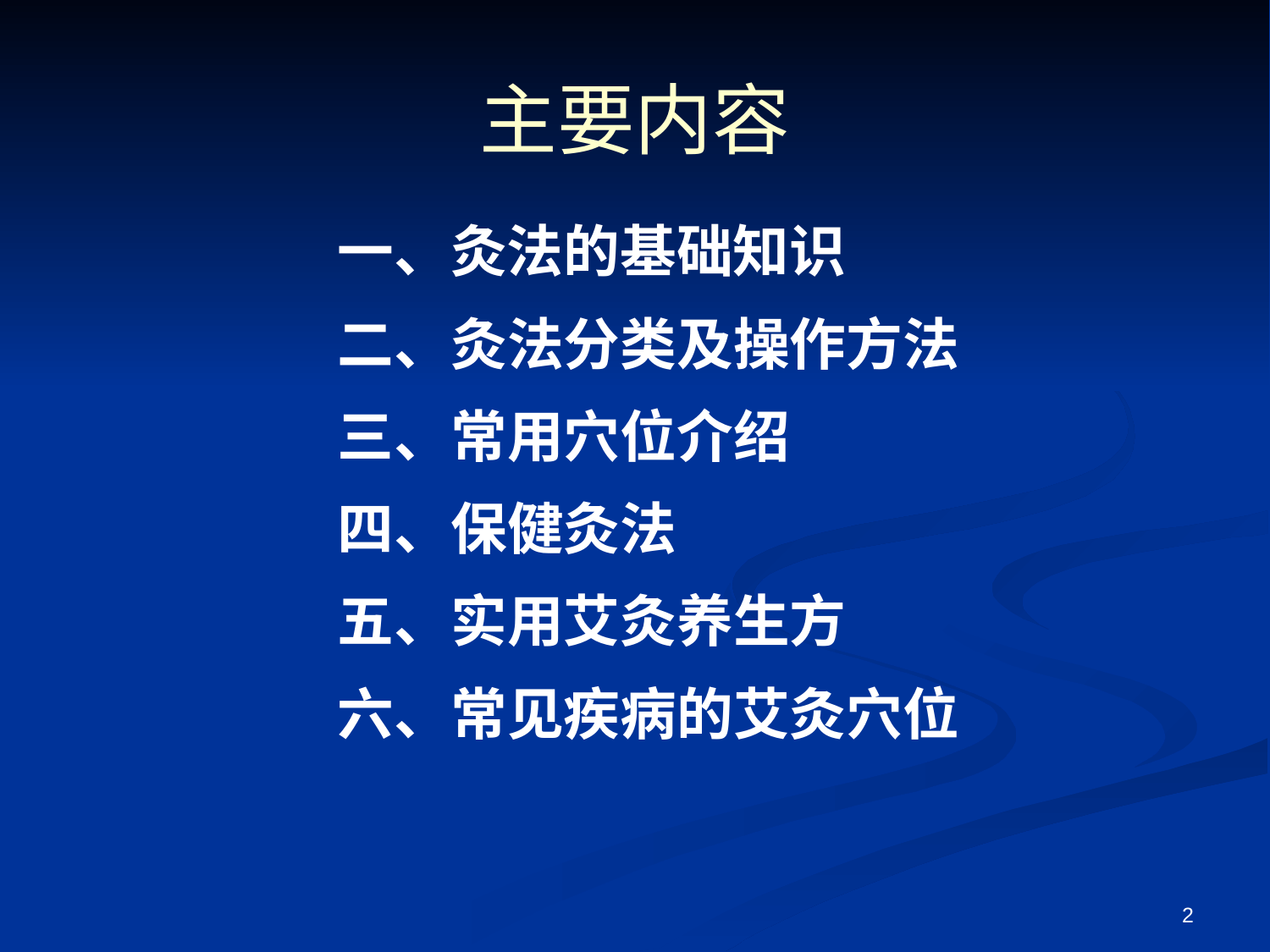

# 主要内容
一、灸法的基础知识
二、灸法分类及操作方法
三、常用穴位介绍
四、保健灸法
五、实用艾灸养生方
六、常见疾病的艾灸穴位
2